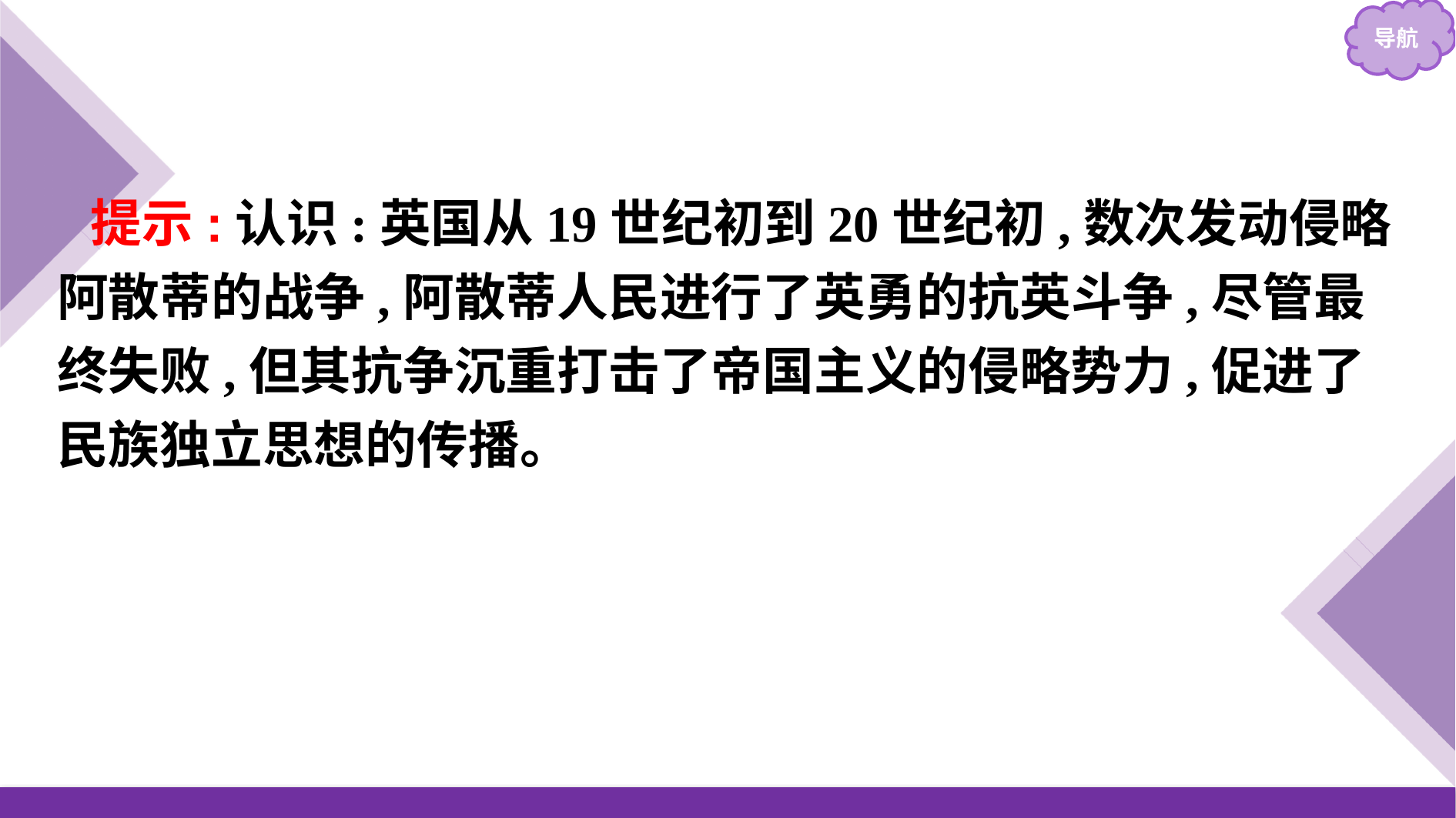

提示:认识:英国从19世纪初到20世纪初,数次发动侵略阿散蒂的战争,阿散蒂人民进行了英勇的抗英斗争,尽管最终失败,但其抗争沉重打击了帝国主义的侵略势力,促进了民族独立思想的传播。